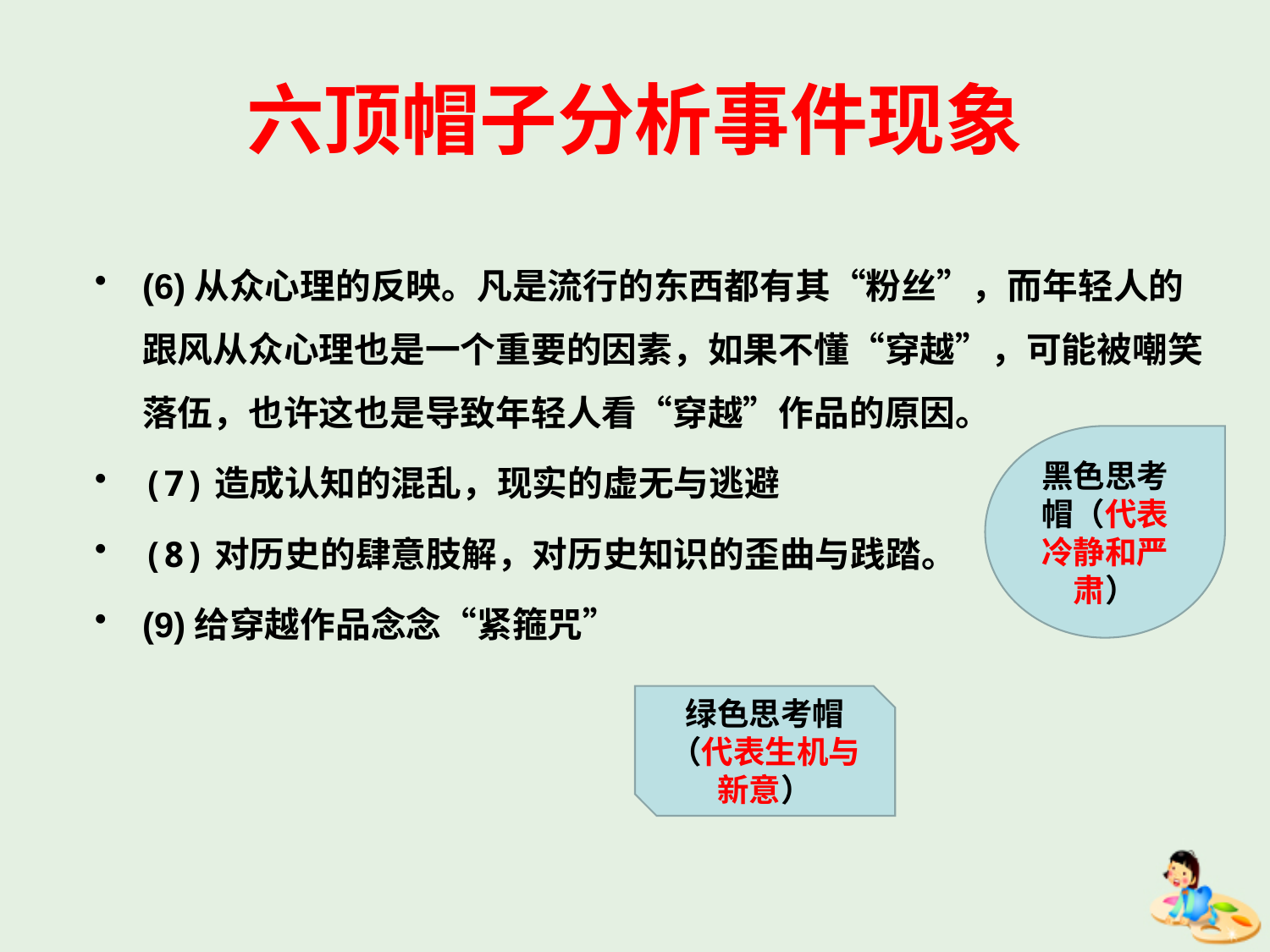

# 六顶帽子分析事件现象

(6)从众心理的反映。凡是流行的东西都有其“粉丝”，而年轻人的跟风从众心理也是一个重要的因素，如果不懂“穿越”，可能被嘲笑落伍，也许这也是导致年轻人看“穿越”作品的原因。
(7)造成认知的混乱，现实的虚无与逃避
(8)对历史的肆意肢解，对历史知识的歪曲与践踏。
(9)给穿越作品念念“紧箍咒”

黑色思考帽（代表冷静和严肃）
绿色思考帽（代表生机与新意）